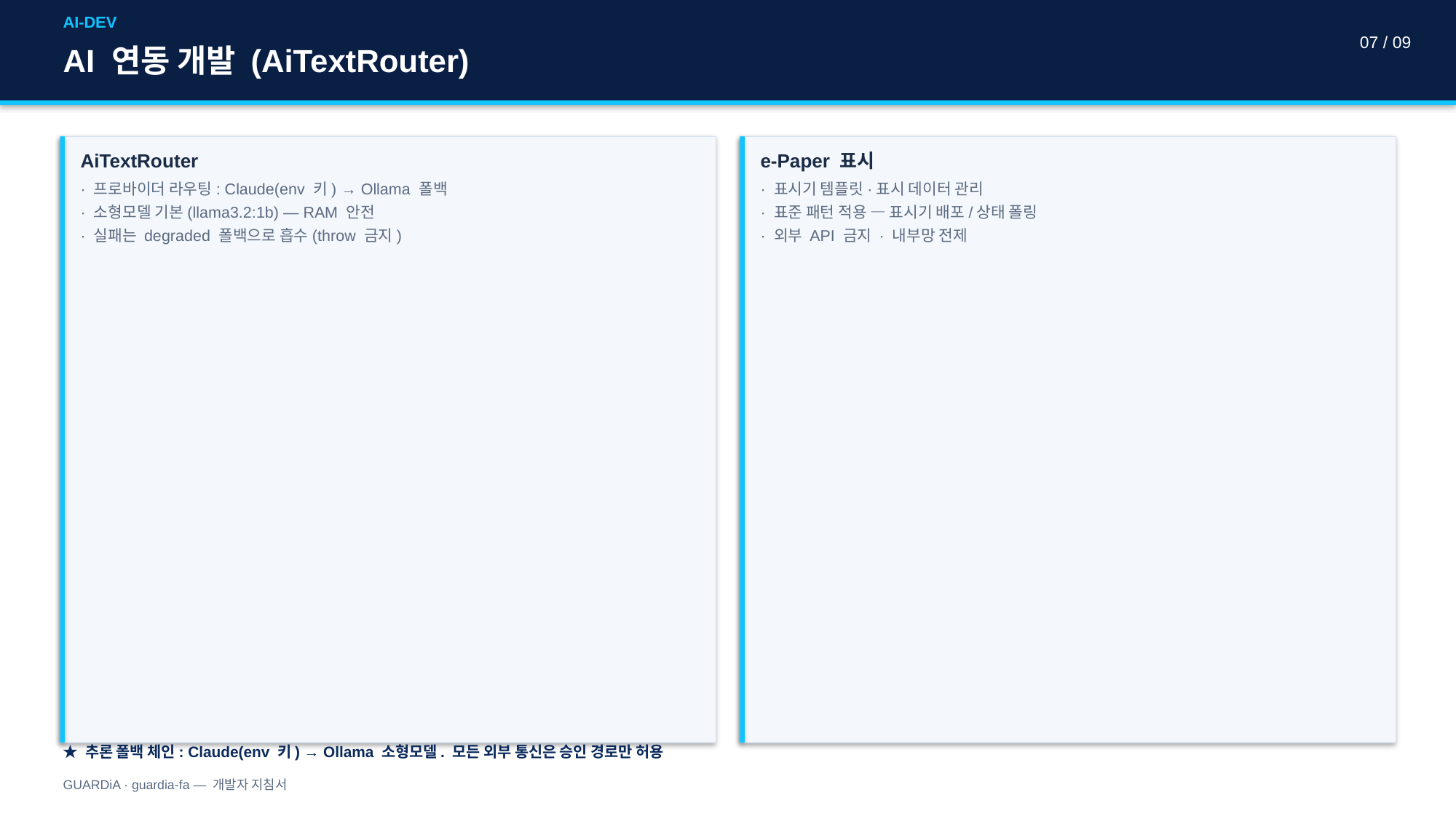

AI-DEV
07 / 09
AI 연동 개발 (AiTextRouter)

AiTextRouter
· 프로바이더 라우팅: Claude(env 키) → Ollama 폴백
· 소형모델 기본(llama3.2:1b) — RAM 안전
· 실패는 degraded 폴백으로 흡수(throw 금지)
e-Paper 표시
· 표시기 템플릿·표시 데이터 관리
· 표준 패턴 적용 — 표시기 배포/상태 폴링
· 외부 API 금지 · 내부망 전제
★ 추론 폴백 체인: Claude(env 키) → Ollama 소형모델. 모든 외부 통신은 승인 경로만 허용
GUARDiA · guardia-fa — 개발자 지침서